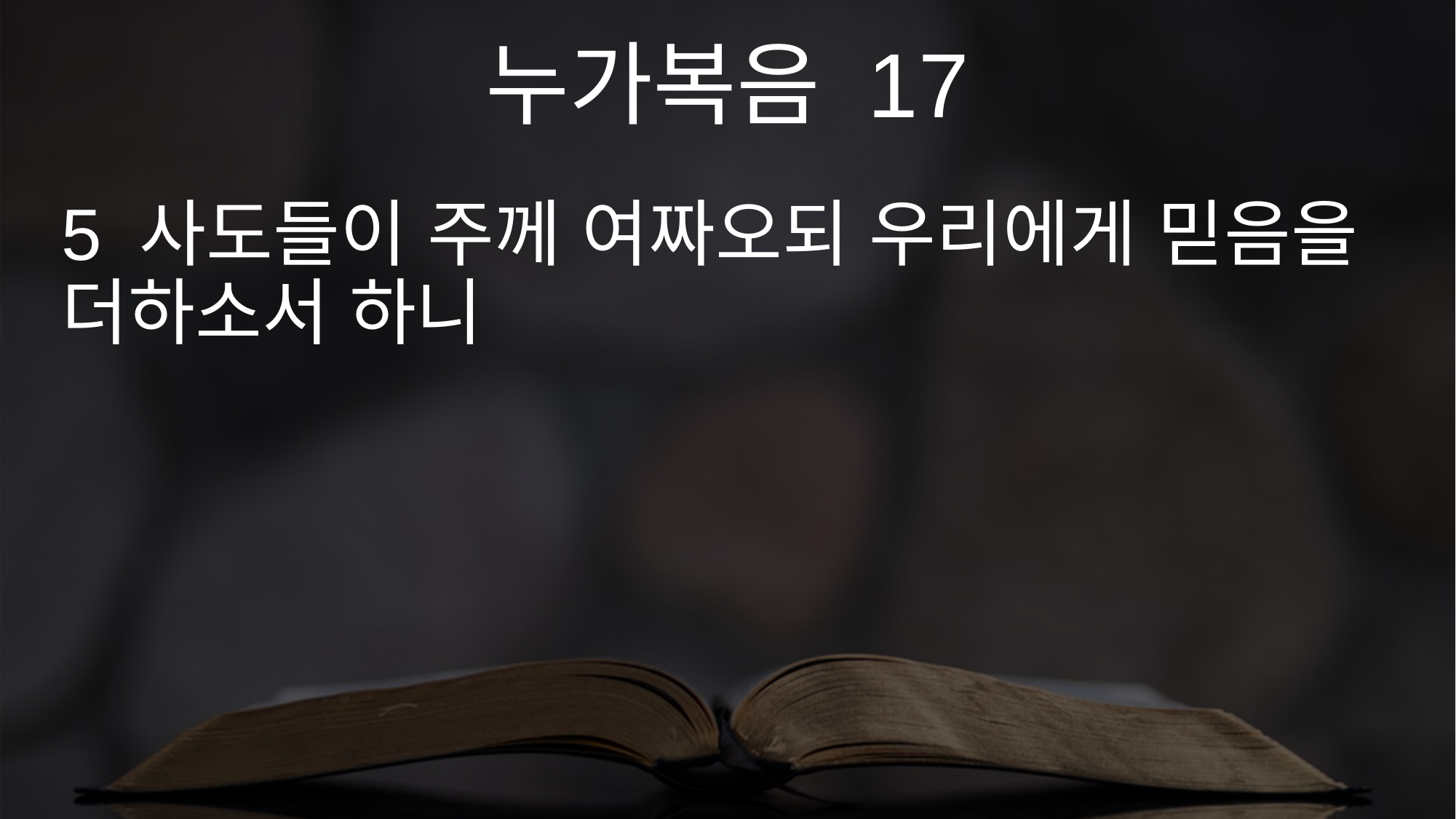

누가복음 17
5 사도들이 주께 여짜오되 우리에게 믿음을 더하소서 하니